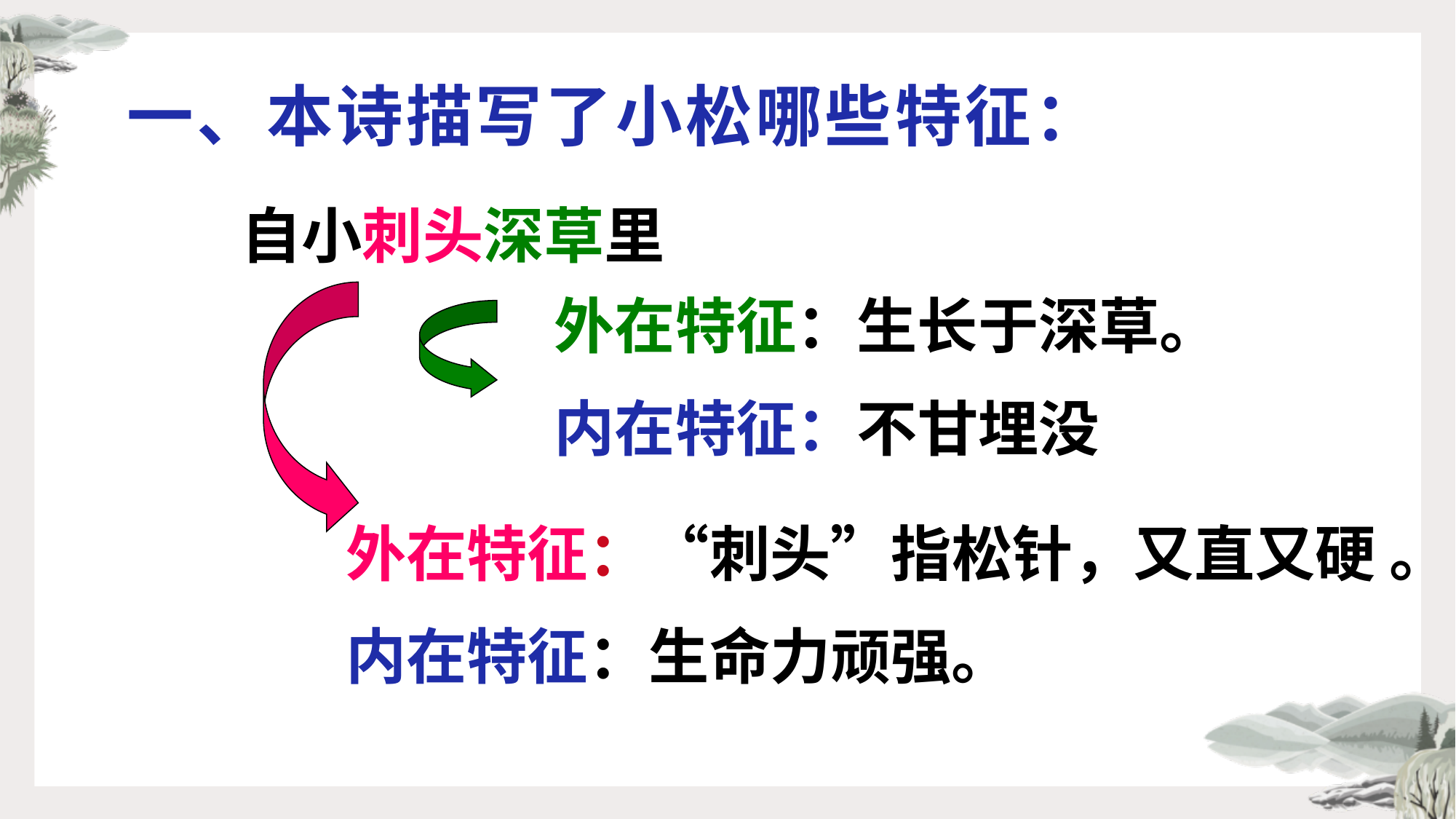

# 一、本诗描写了小松哪些特征：
自小刺头深草里
 外在特征：生长于深草。
 内在特征：不甘埋没

外在特征：“刺头”指松针，又直又硬 。
内在特征：生命力顽强。